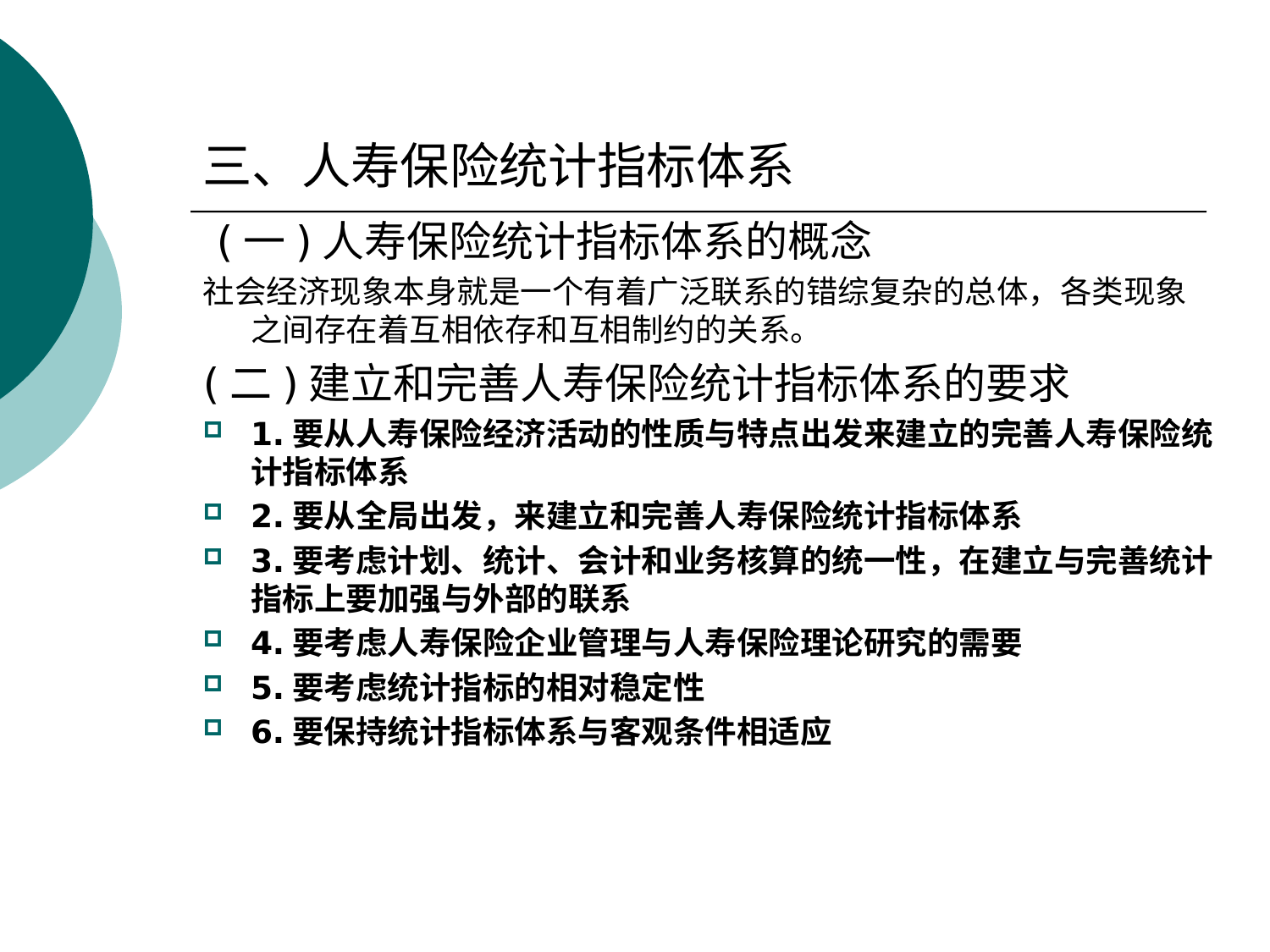

# 三、人寿保险统计指标体系
 (一)人寿保险统计指标体系的概念
社会经济现象本身就是一个有着广泛联系的错综复杂的总体，各类现象之间存在着互相依存和互相制约的关系。
(二)建立和完善人寿保险统计指标体系的要求
1.要从人寿保险经济活动的性质与特点出发来建立的完善人寿保险统计指标体系
2.要从全局出发，来建立和完善人寿保险统计指标体系
3.要考虑计划、统计、会计和业务核算的统一性，在建立与完善统计指标上要加强与外部的联系
4.要考虑人寿保险企业管理与人寿保险理论研究的需要
5.要考虑统计指标的相对稳定性
6.要保持统计指标体系与客观条件相适应